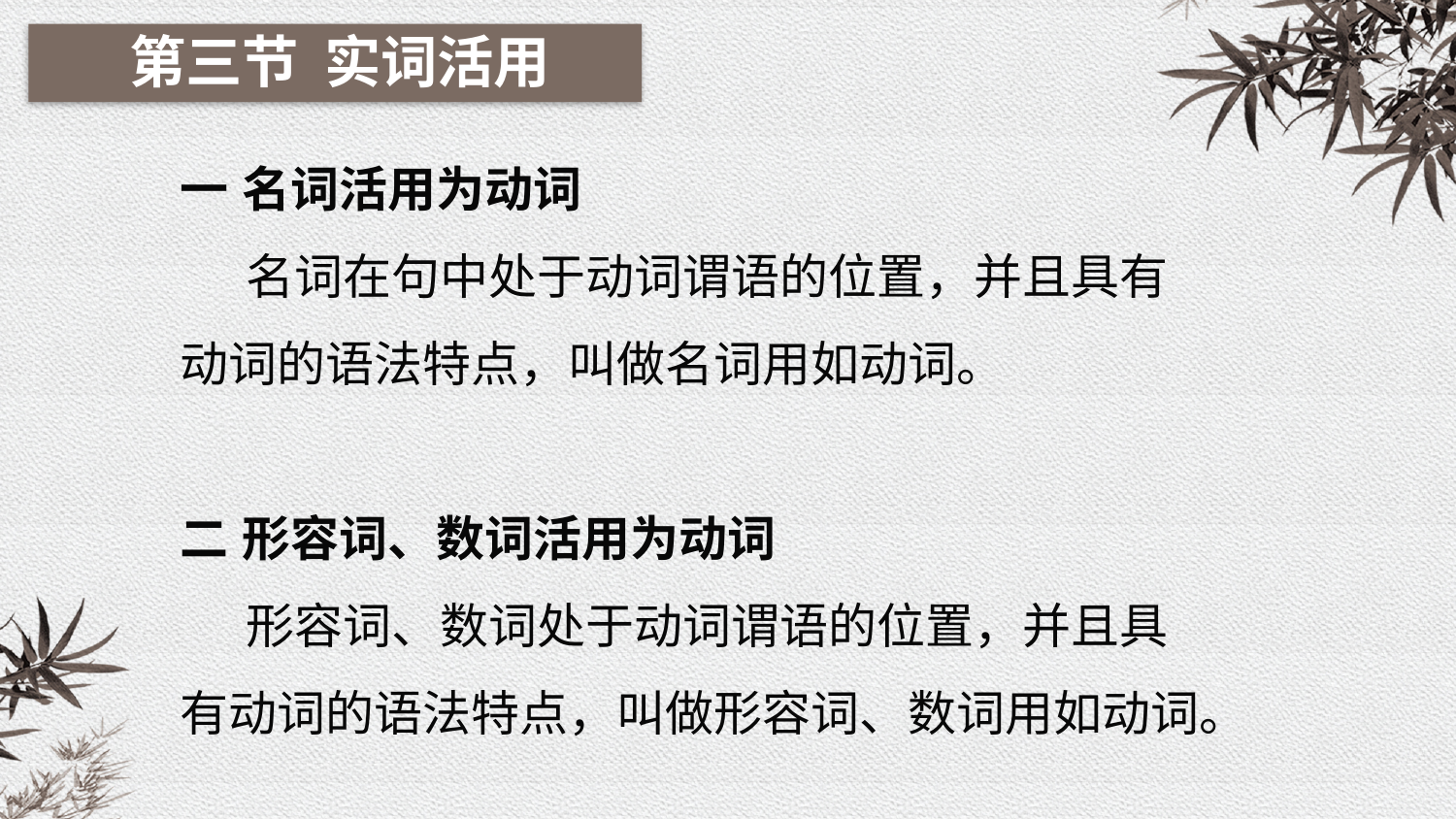

第三节  实词活用

一 名词活用为动词
    名词在句中处于动词谓语的位置，并且具有动词的语法特点，叫做名词用如动词。

二 形容词、数词活用为动词
    形容词、数词处于动词谓语的位置，并且具有动词的语法特点，叫做形容词、数词用如动词。